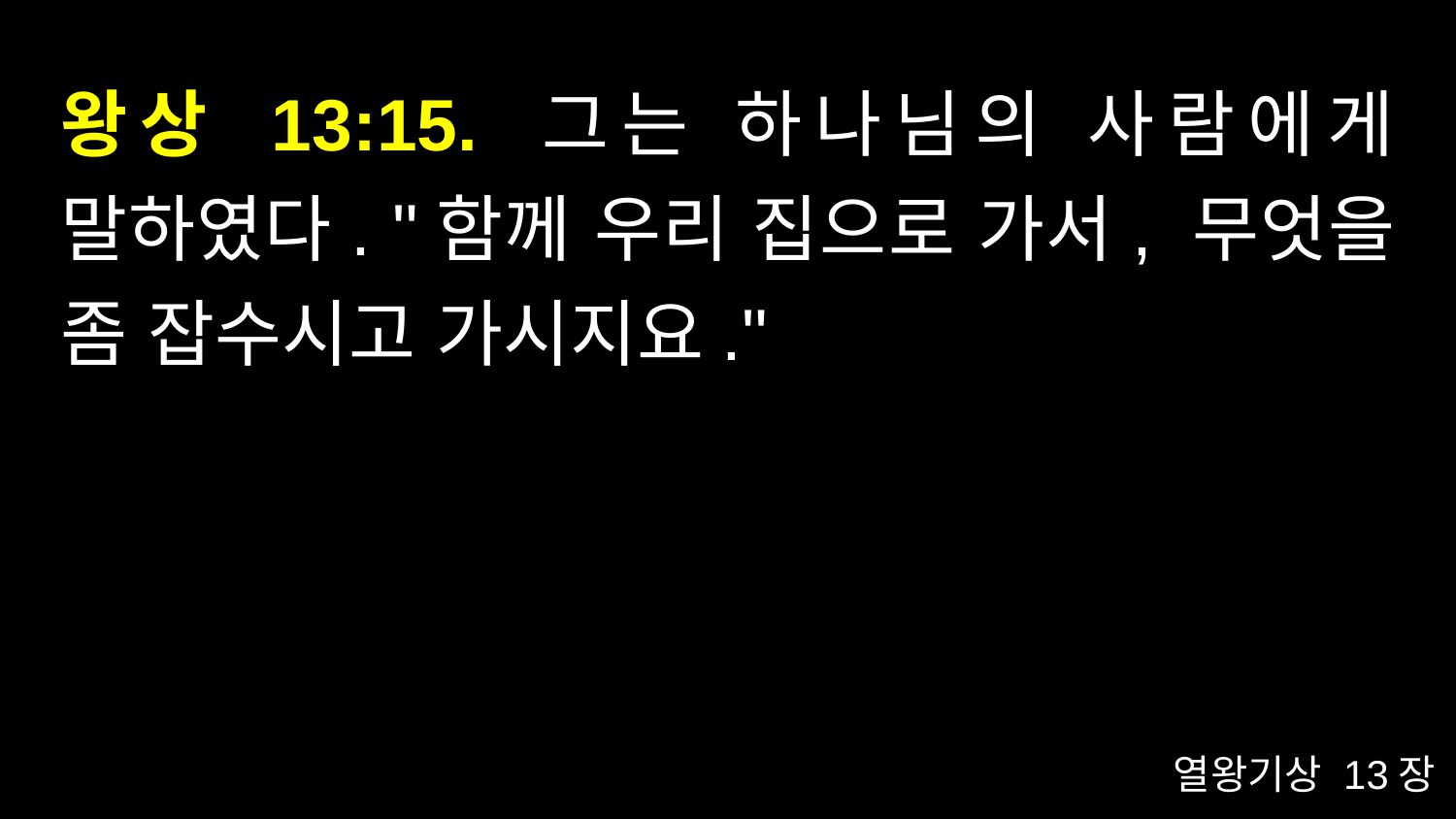

# 왕상 13:15. 그는 하나님의 사람에게 말하였다. "함께 우리 집으로 가서, 무엇을 좀 잡수시고 가시지요."
열왕기상 13장